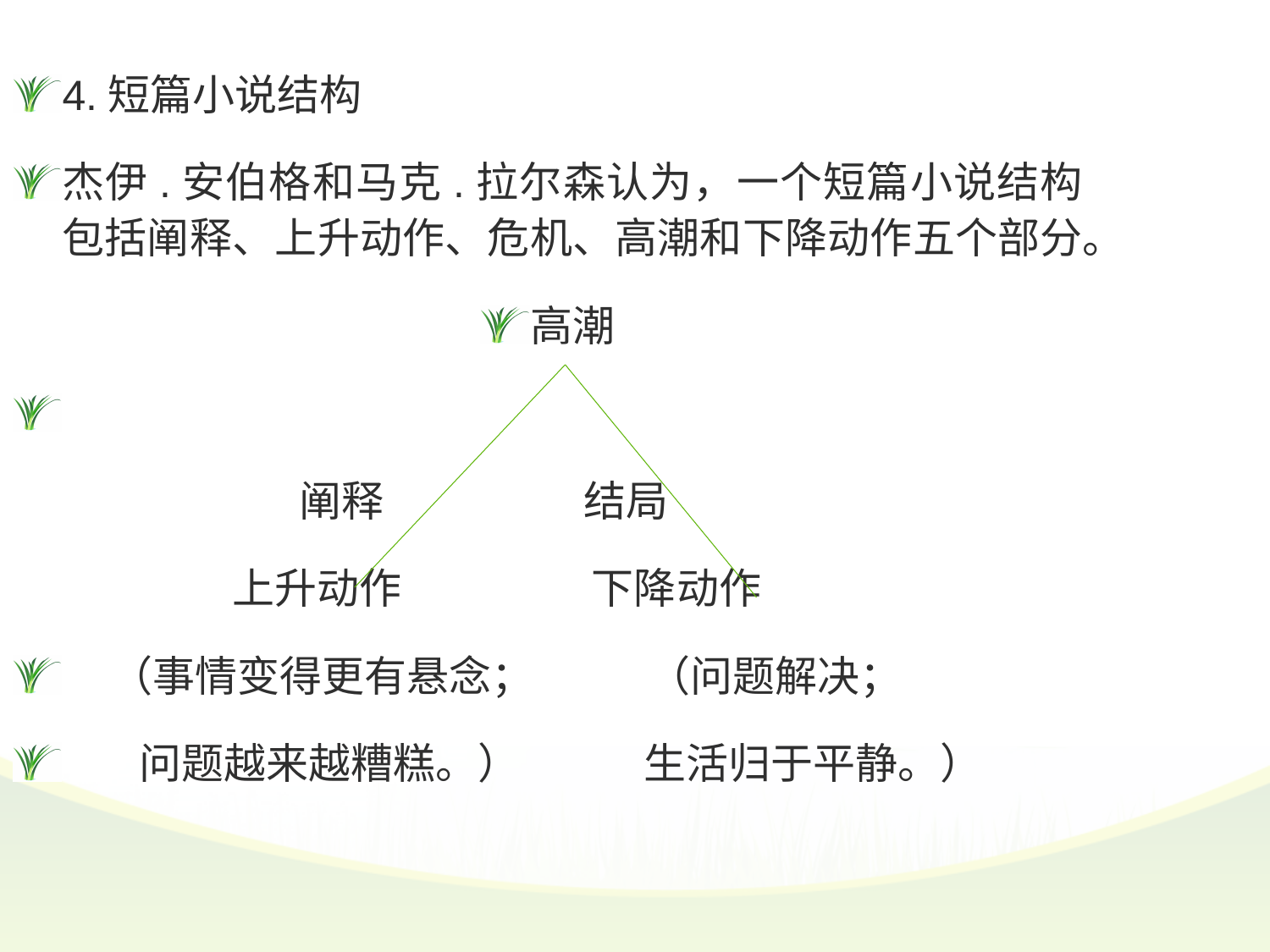

4.短篇小说结构
杰伊.安伯格和马克.拉尔森认为，一个短篇小说结构包括阐释、上升动作、危机、高潮和下降动作五个部分。
高潮

                             阐释                     结局
                      上升动作                    下降动作
    （事情变得更有悬念；            （问题解决；
       问题越来越糟糕。）             生活归于平静。）